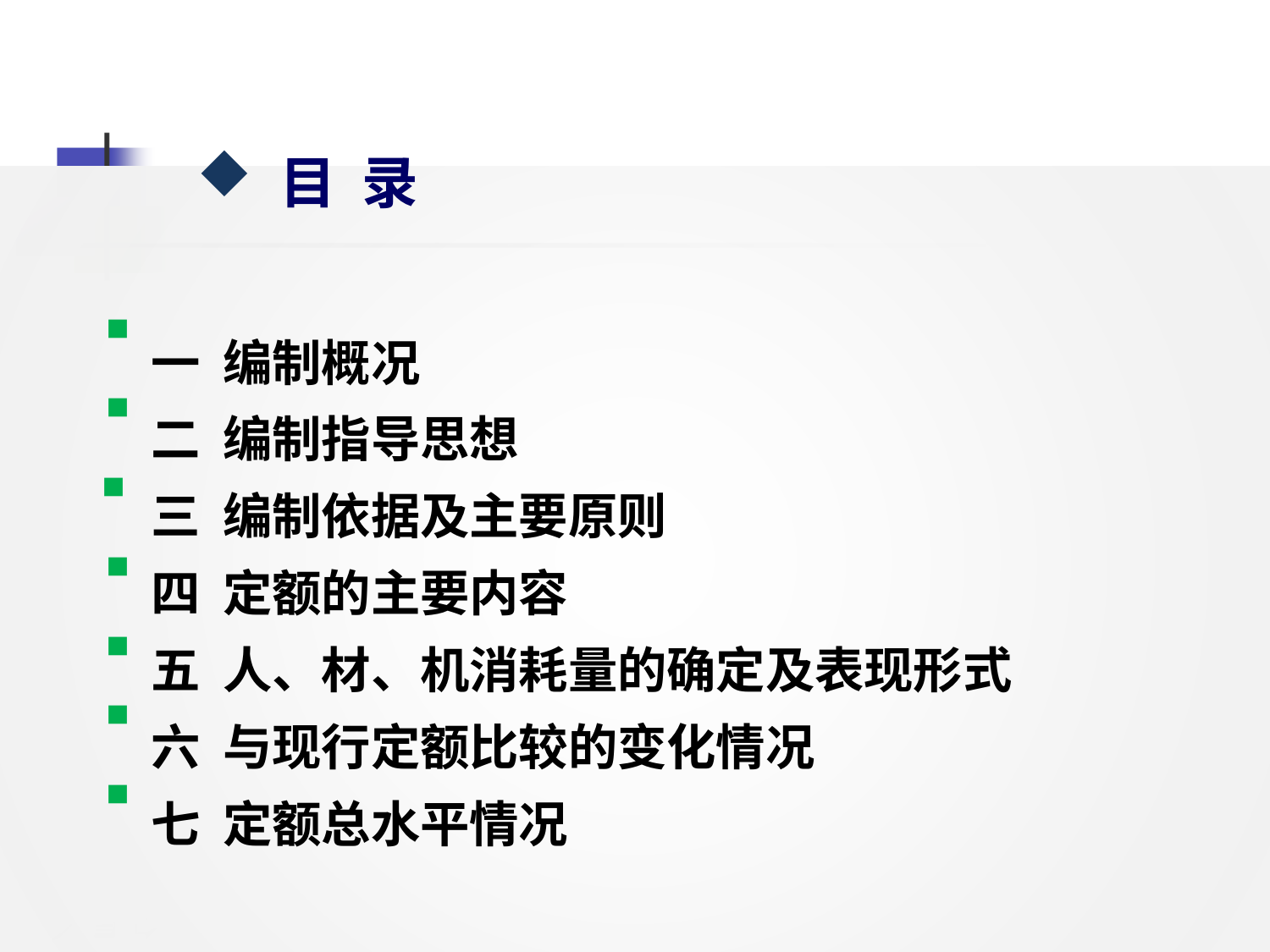

目  录

一  编制概况
二  编制指导思想
三  编制依据及主要原则
四  定额的主要内容
五  人、材、机消耗量的确定及表现形式
六  与现行定额比较的变化情况
七  定额总水平情况